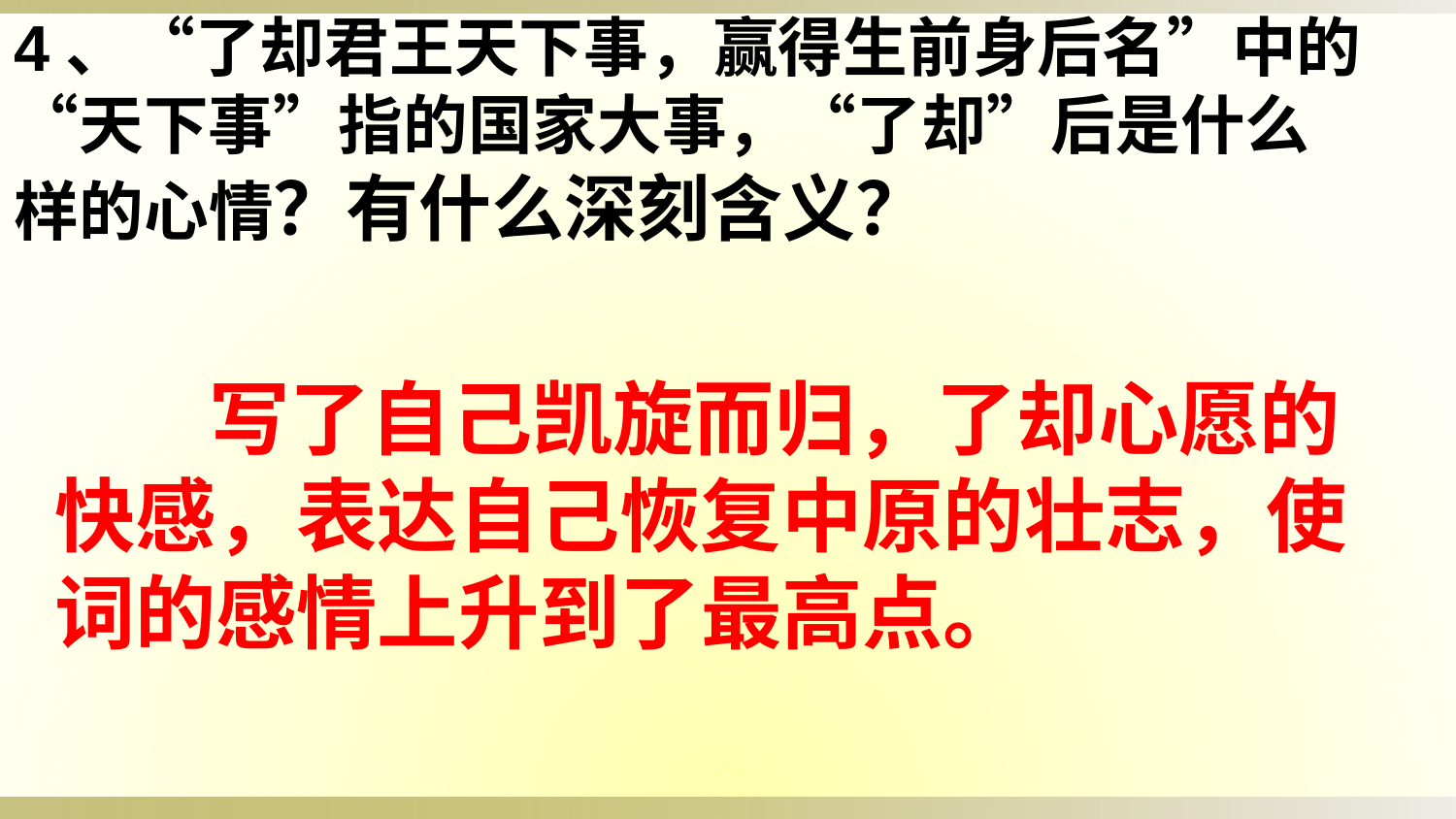

4、“了却君王天下事，赢得生前身后名”中的“天下事”指的国家大事，“了却”后是什么样的心情？有什么深刻含义？
      写了自己凯旋而归，了却心愿的快感，表达自己恢复中原的壮志，使词的感情上升到了最高点。